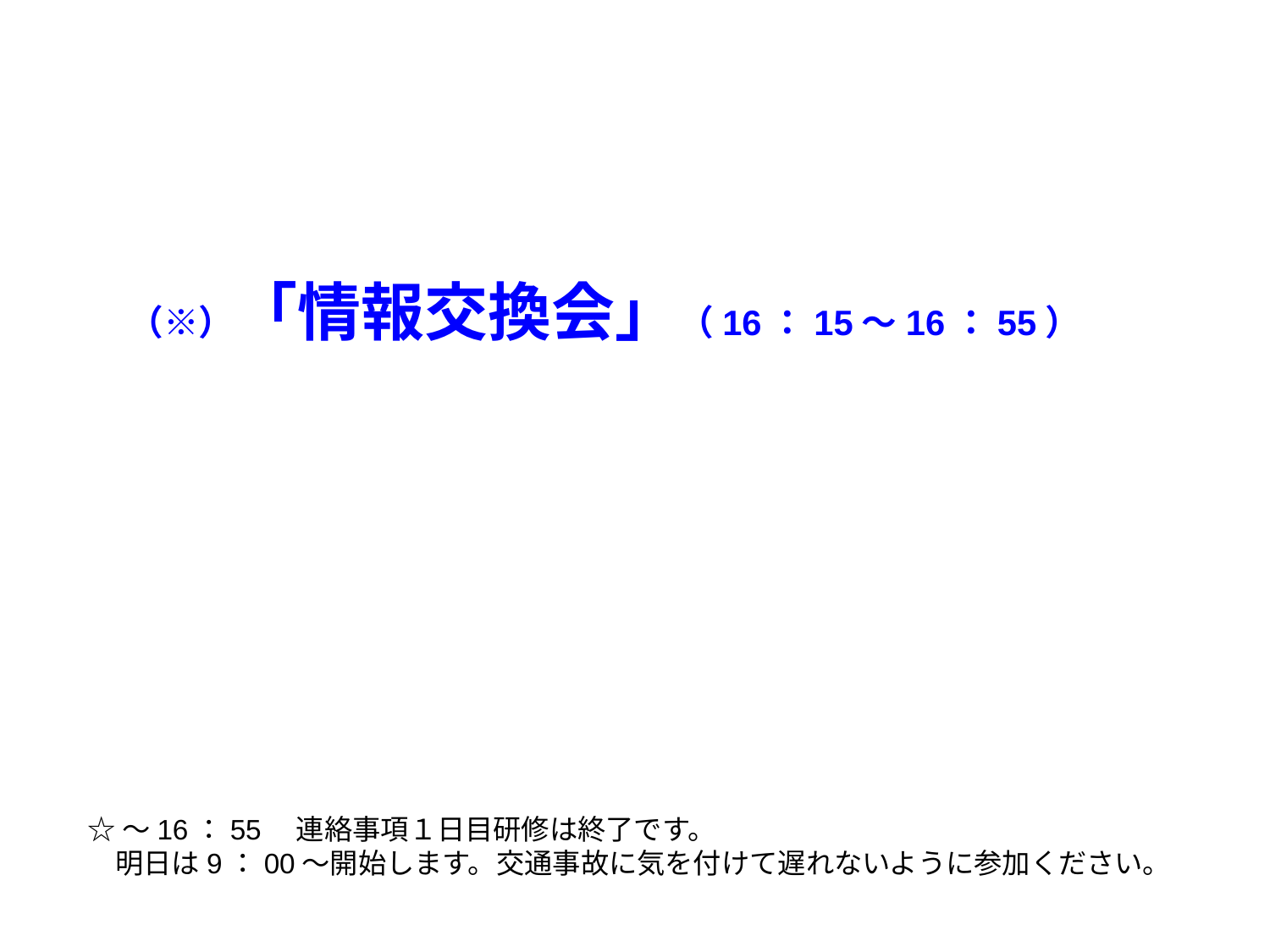

（※）「情報交換会」（16：15～16：55）
☆～16：55　連絡事項１日目研修は終了です。
　明日は9：00～開始します。交通事故に気を付けて遅れないように参加ください。